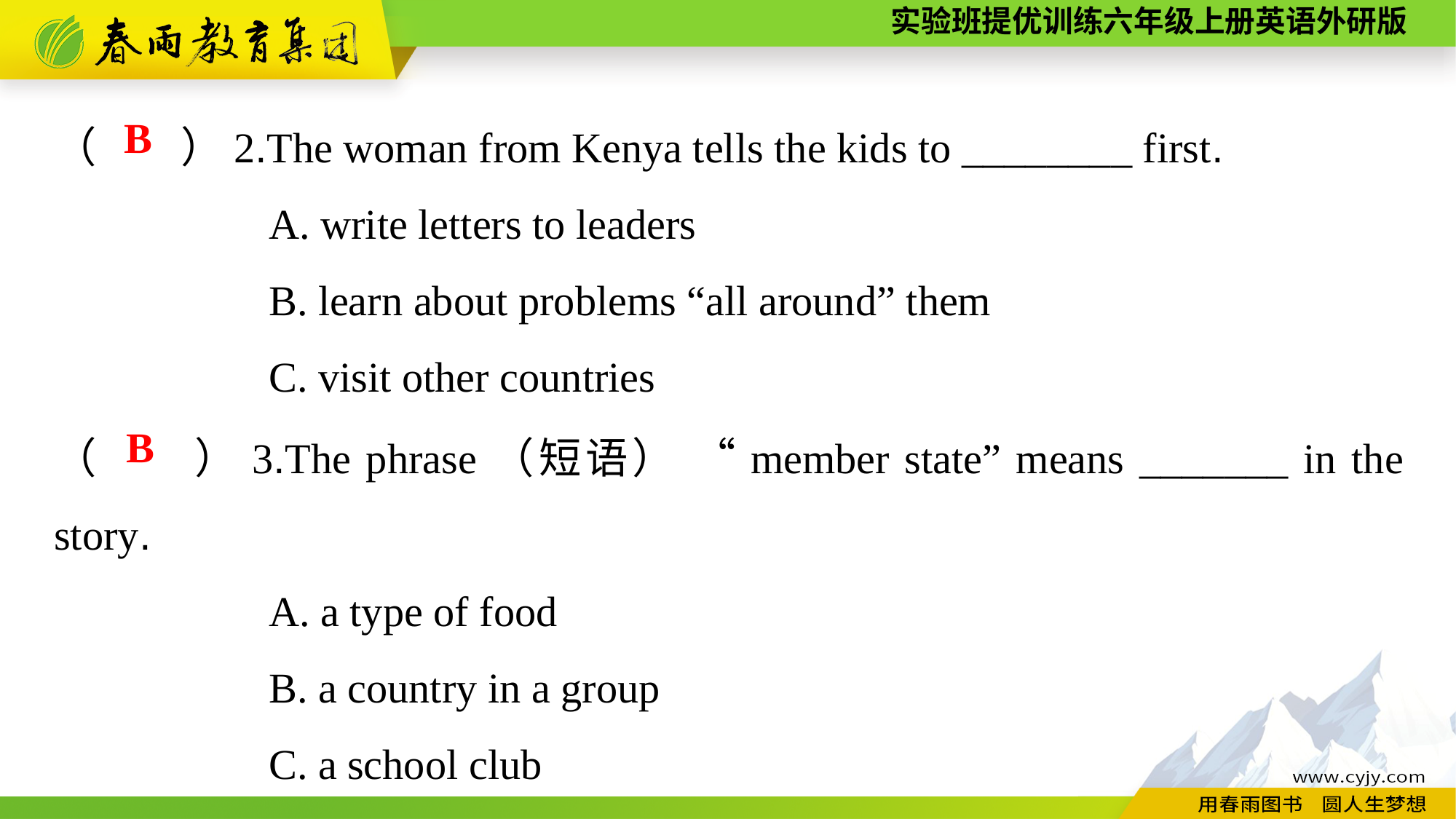

（　　）2.The woman from Kenya tells the kids to ________ first.
A. write letters to leaders
B. learn about problems “all around” them
C. visit other countries
B
（　　）3.The phrase（短语） “member state” means _______ in the story.
A. a type of food
B. a country in a group
C. a school club
B